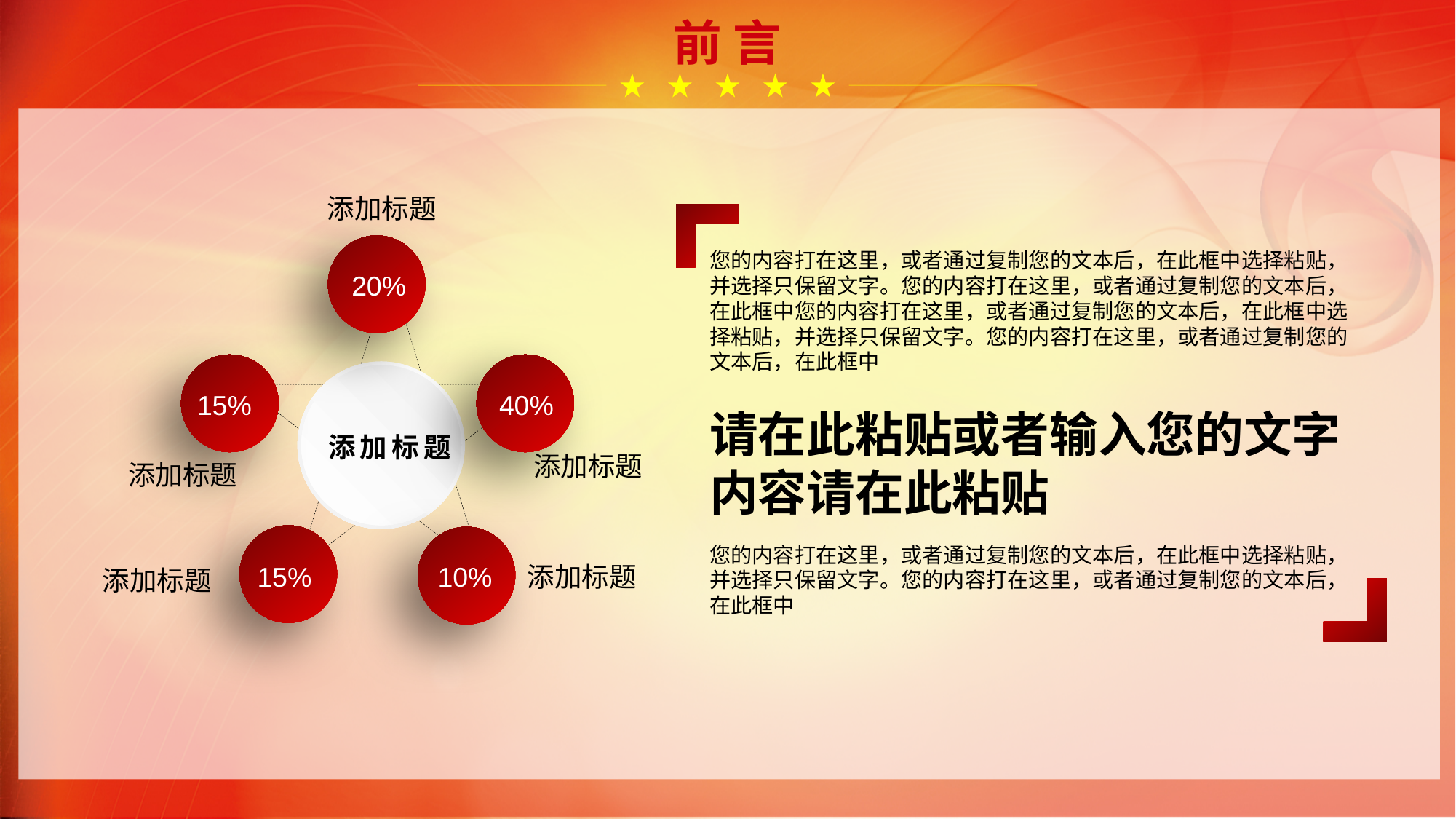

前 言

添加标题

您的内容打在这里，或者通过复制您的文本后，在此框中选择粘贴，并选择只保留文字。您的内容打在这里，或者通过复制您的文本后，在此框中您的内容打在这里，或者通过复制您的文本后，在此框中选择粘贴，并选择只保留文字。您的内容打在这里，或者通过复制您的文本后，在此框中
20%

添加标题
15%
40%
请在此粘贴或者输入您的文字内容请在此粘贴
添加标题
添加标题

您的内容打在这里，或者通过复制您的文本后，在此框中选择粘贴，并选择只保留文字。您的内容打在这里，或者通过复制您的文本后，在此框中
15%
10%
添加标题
添加标题